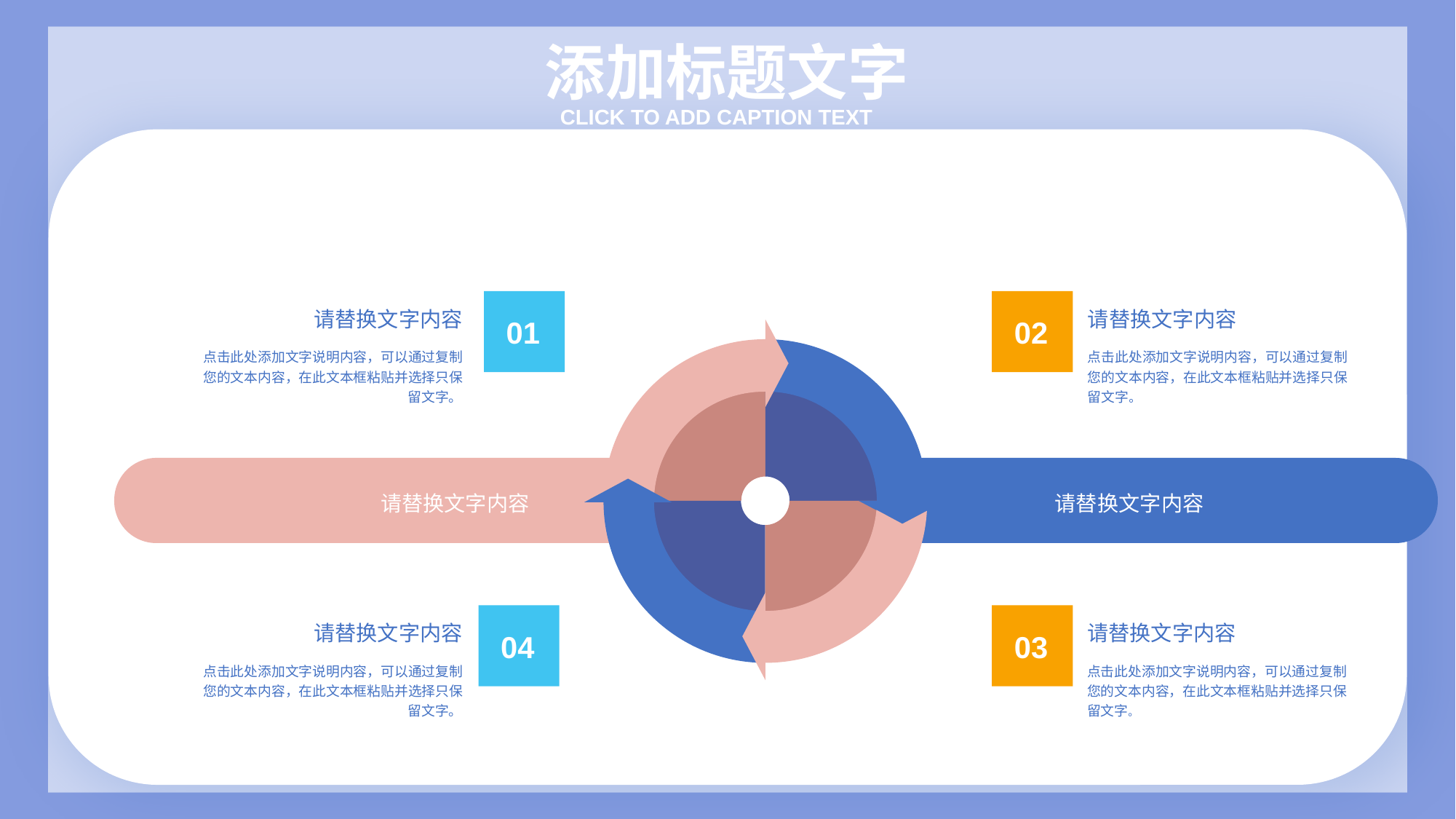

添加标题文字
CLICK TO ADD CAPTION TEXT

请替换文字内容
请替换文字内容
01
02

点击此处添加文字说明内容，可以通过复制您的文本内容，在此文本框粘贴并选择只保留文字。
点击此处添加文字说明内容，可以通过复制您的文本内容，在此文本框粘贴并选择只保留文字。

请替换文字内容
请替换文字内容

请替换文字内容
请替换文字内容
04
03
点击此处添加文字说明内容，可以通过复制您的文本内容，在此文本框粘贴并选择只保留文字。
点击此处添加文字说明内容，可以通过复制您的文本内容，在此文本框粘贴并选择只保留文字。